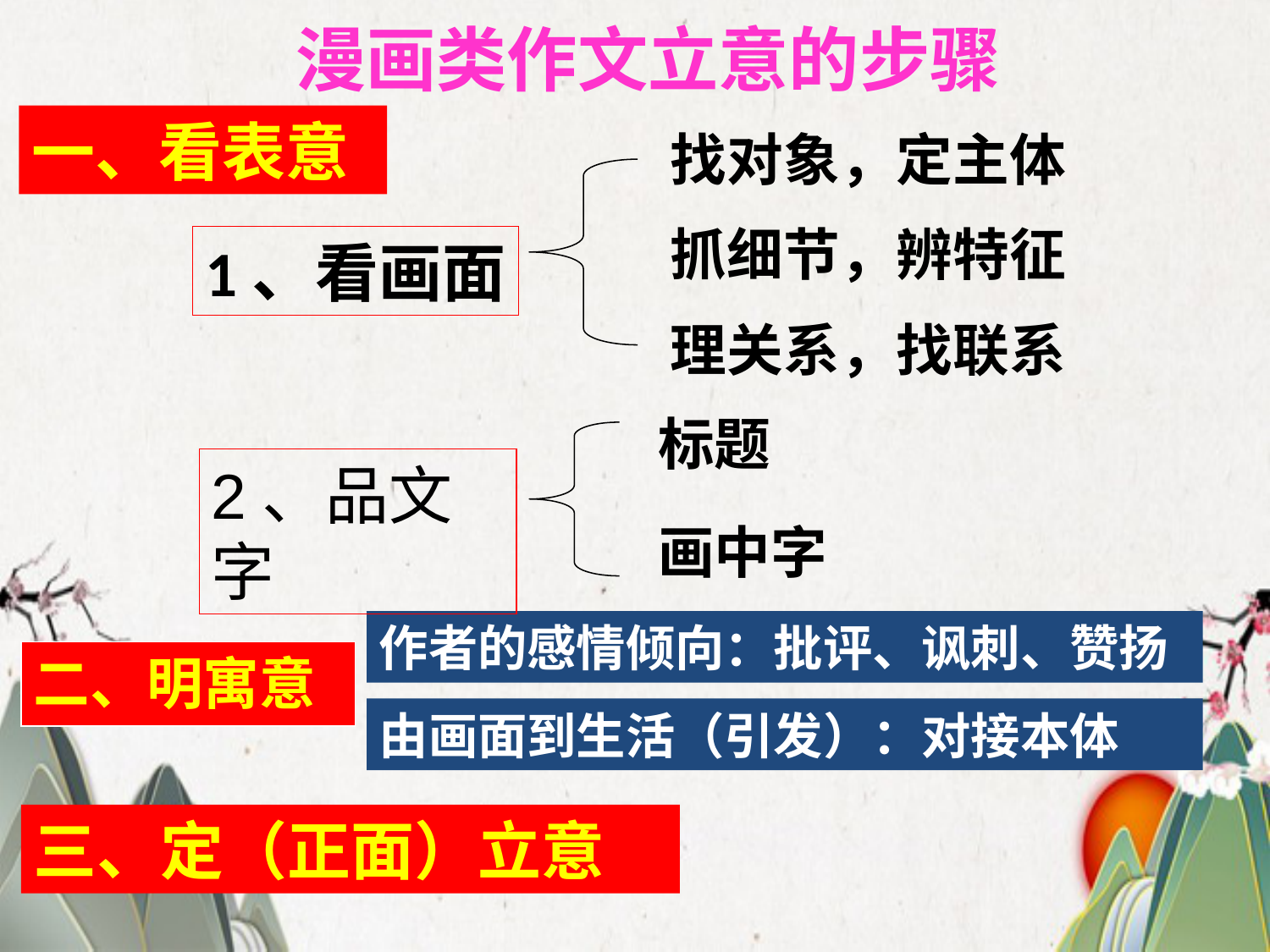

漫画类作文立意的步骤
一、看表意
找对象，定主体

抓细节，辨特征
理关系，找联系

标题
画中字
1、看画面
2、品文字
作者的感情倾向：批评、讽刺、赞扬
由画面到生活（引发）：对接本体
二、明寓意
三、定（正面）立意